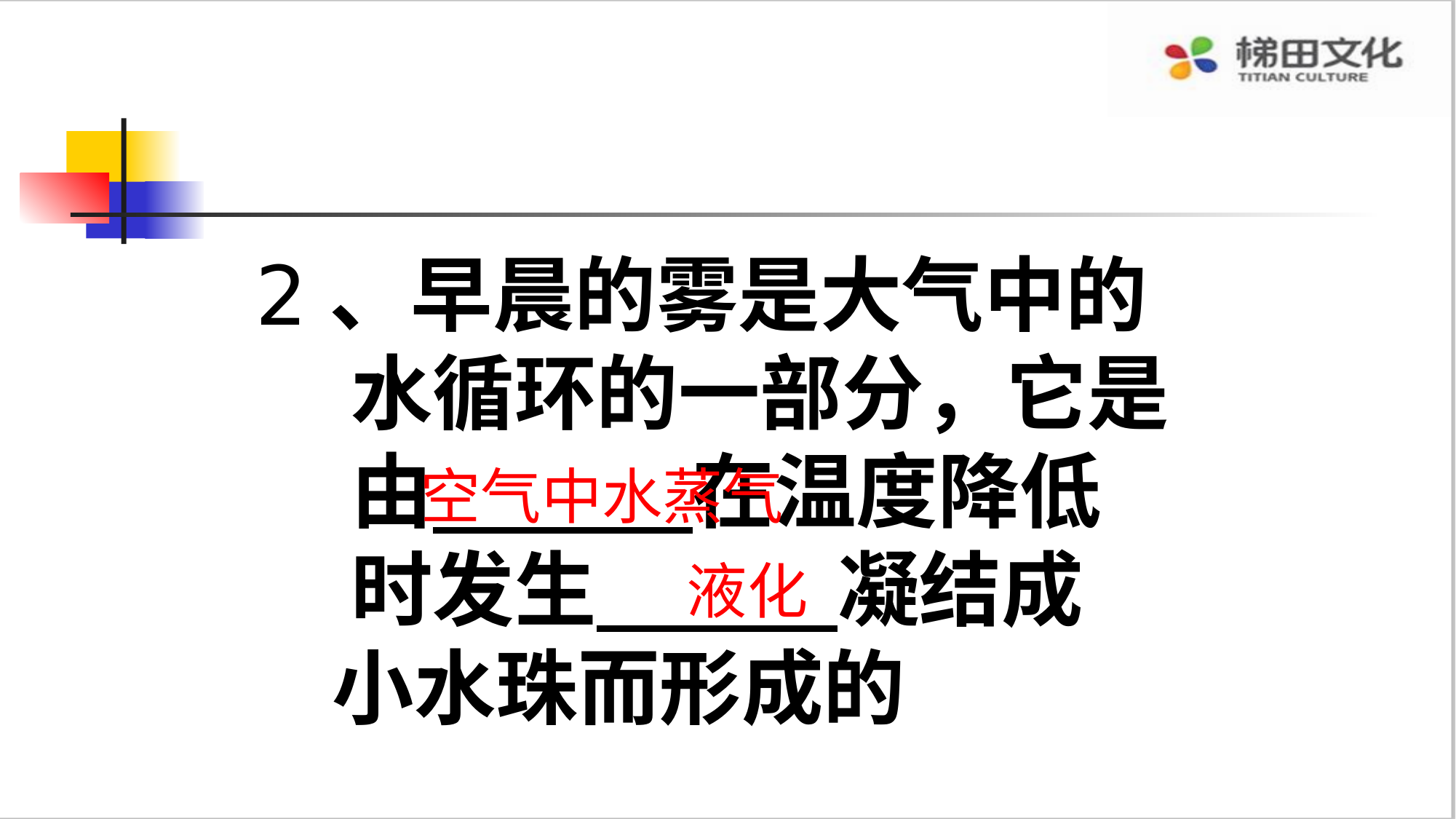

2、早晨的雾是大气中的
    水循环的一部分，它是
    由              在温度降低
    时发生             凝结成
   小水珠而形成的
空气中水蒸气
液化